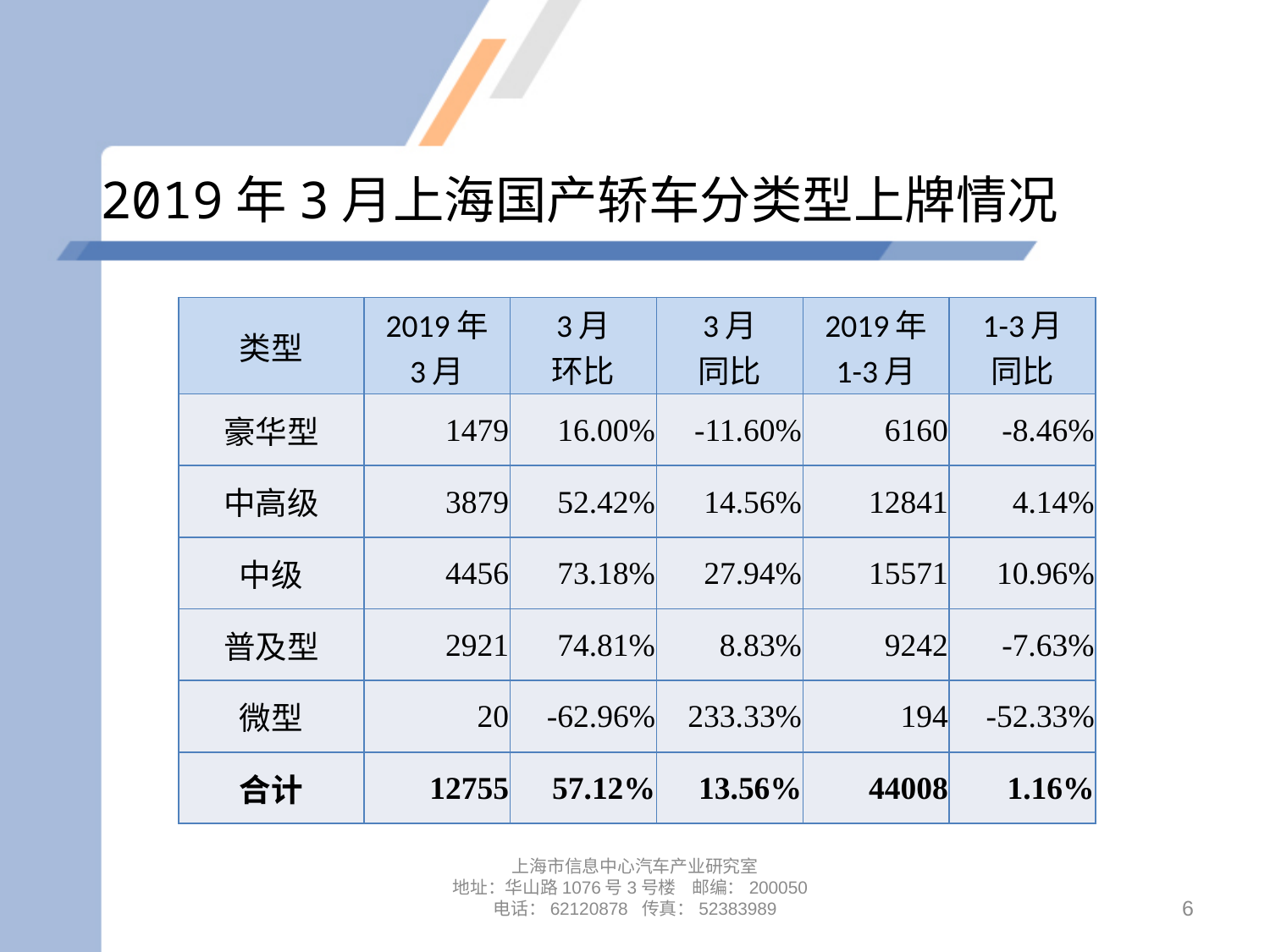

# 2019年3月上海国产轿车分类型上牌情况
| 类型 | 2019年 3月 | 3月 环比 | 3月 同比 | 2019年 1-3月 | 1-3月 同比 |
| --- | --- | --- | --- | --- | --- |
| 豪华型 | 1479 | 16.00% | -11.60% | 6160 | -8.46% |
| 中高级 | 3879 | 52.42% | 14.56% | 12841 | 4.14% |
| 中级 | 4456 | 73.18% | 27.94% | 15571 | 10.96% |
| 普及型 | 2921 | 74.81% | 8.83% | 9242 | -7.63% |
| 微型 | 20 | -62.96% | 233.33% | 194 | -52.33% |
| 合计 | 12755 | 57.12% | 13.56% | 44008 | 1.16% |
上海市信息中心汽车产业研究室
地址：华山路1076号3号楼    邮编：200050
电话：62120878  传真：52383989

6